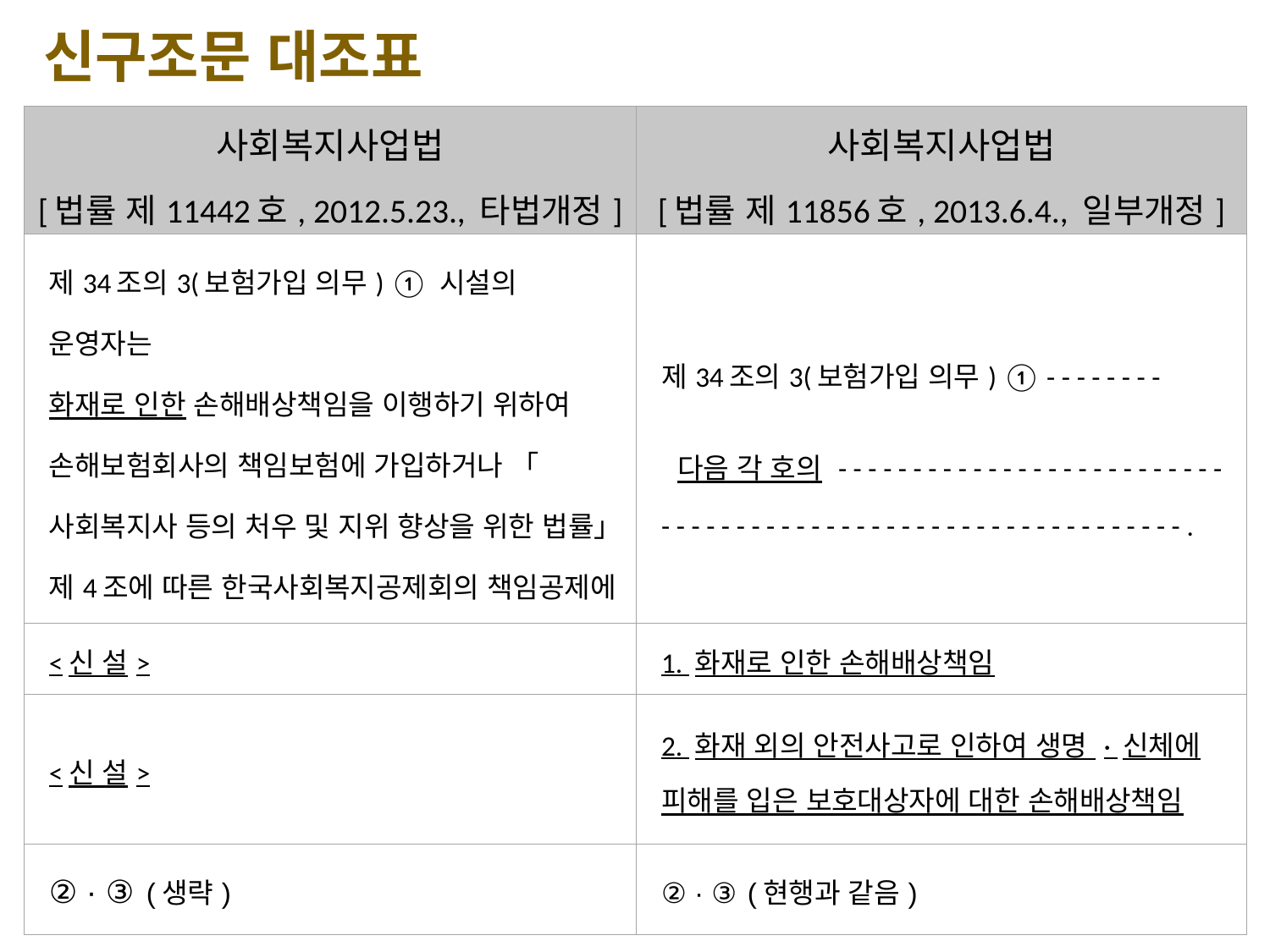

신구조문 대조표
| 사회복지사업법 [법률 제11442호, 2012.5.23., 타법개정] | 사회복지사업법 [법률 제11856호, 2013.6.4., 일부개정] |
| --- | --- |
| 제34조의3(보험가입 의무) ① 시설의 운영자는 화재로 인한 손해배상책임을 이행하기 위하여 손해보험회사의 책임보험에 가입하거나 「사회복지사 등의 처우 및 지위 향상을 위한 법률」 제4조에 따른 한국사회복지공제회의 책임공제에 가입하여야 한다. | 제34조의3(보험가입 의무) ① - - - - - - - - 다음 각 호의 - - - - - - - - - - - - - - - - - - - - - - - - - - - - - - - - - - - - - - - - - - - - - - - - - - - - - - - - - - - - - . |
| <신 설> | 1. 화재로 인한 손해배상책임 |
| <신 설> | 2. 화재 외의 안전사고로 인하여 생명 · 신체에 피해를 입은 보호대상자에 대한 손해배상책임 |
| ② · ③ (생략) | ② · ③ (현행과 같음) |